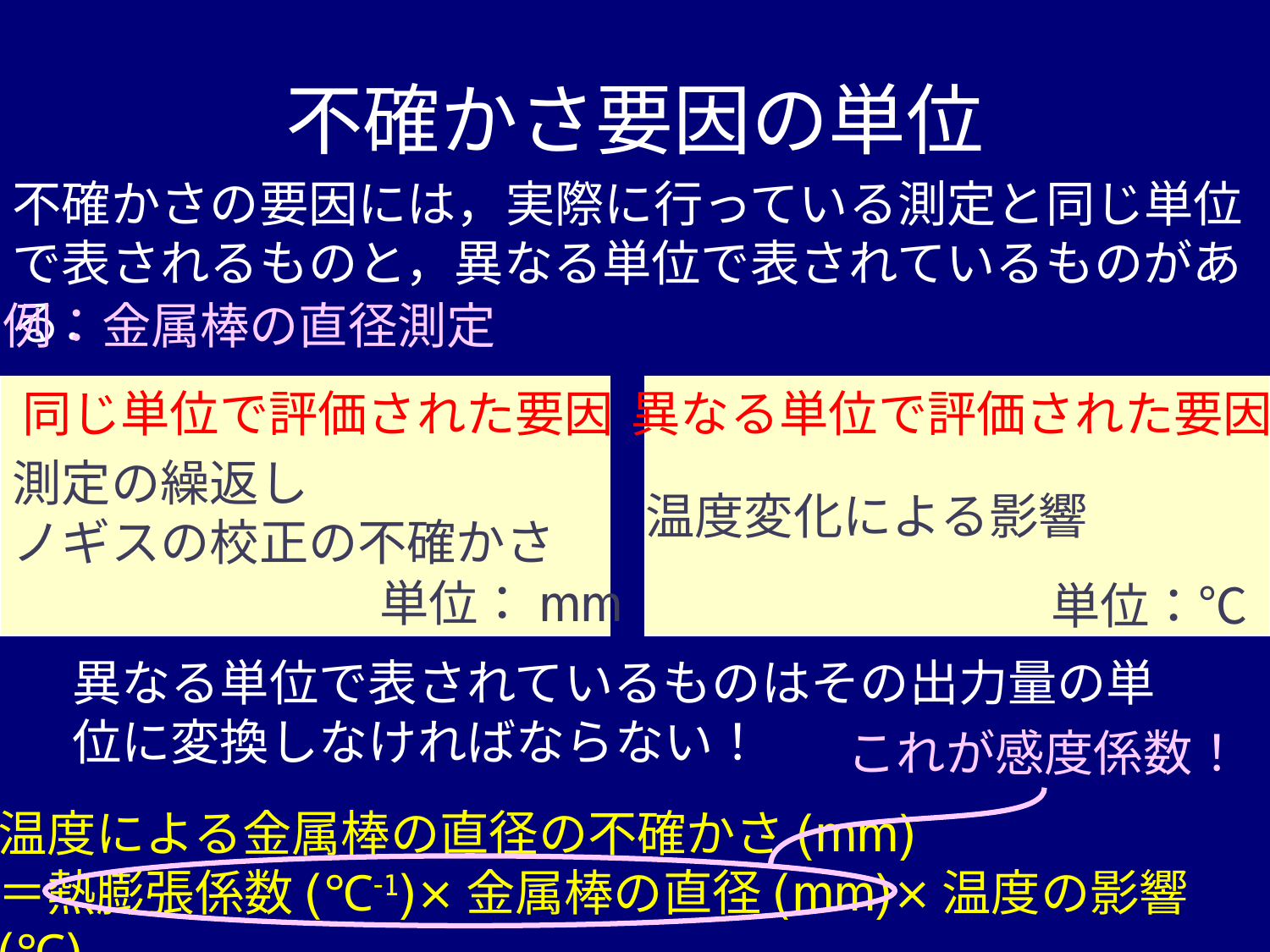

# 不確かさ要因の単位
不確かさの要因には，実際に行っている測定と同じ単位で表されるものと，異なる単位で表されているものがある．
例：金属棒の直径測定

同じ単位で評価された要因
異なる単位で評価された要因

測定の繰返し
ノギスの校正の不確かさ
温度変化による影響
単位：mm
単位：℃
異なる単位で表されているものはその出力量の単位に変換しなければならない！
これが感度係数！
温度による金属棒の直径の不確かさ(mm)
＝熱膨張係数(℃-1)×金属棒の直径(mm)×温度の影響(℃)